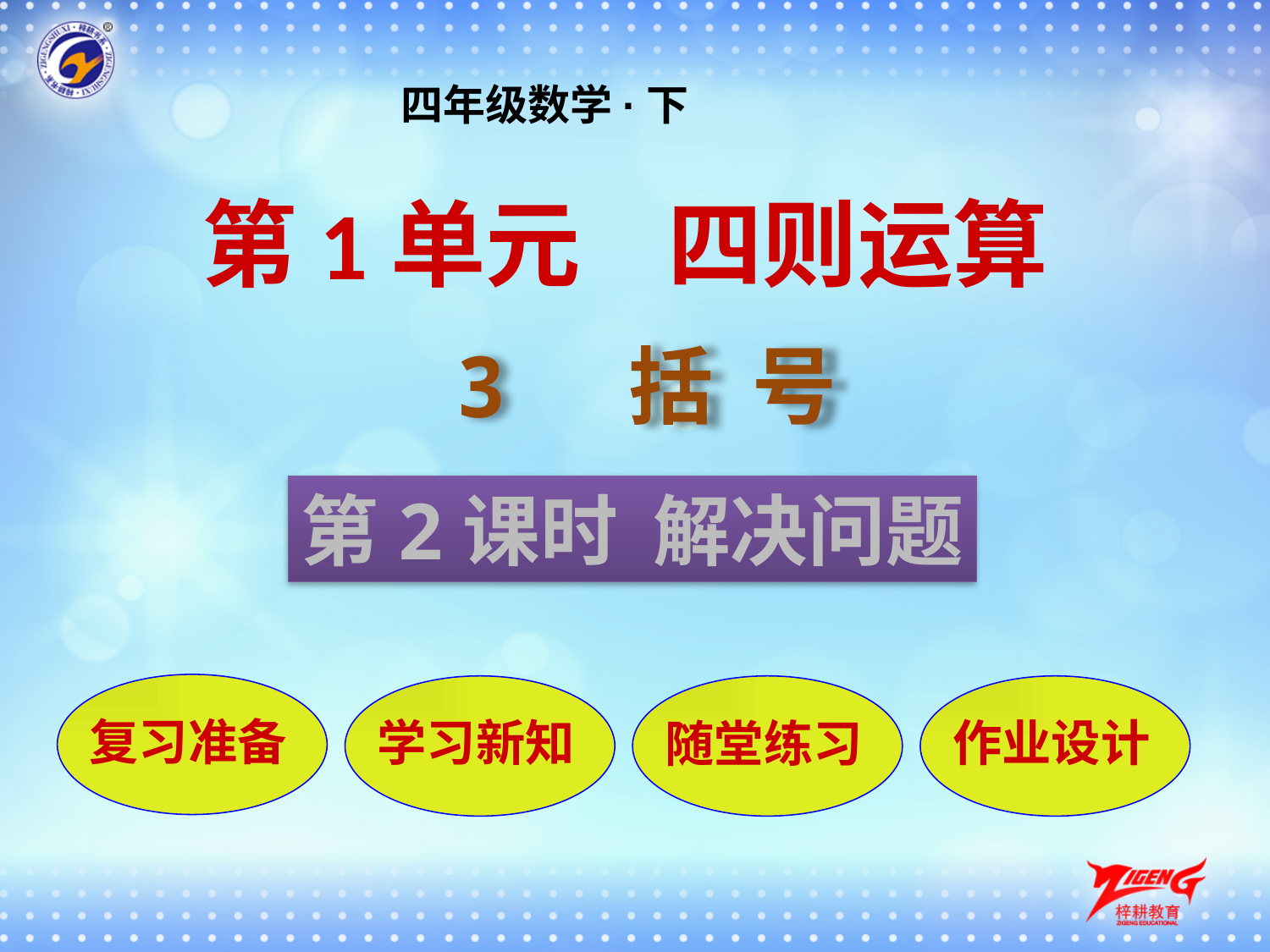

四年级数学·下
第1单元    四则运算
3  括  号
第2课时  解决问题

复习准备

学习新知

随堂练习

作业设计